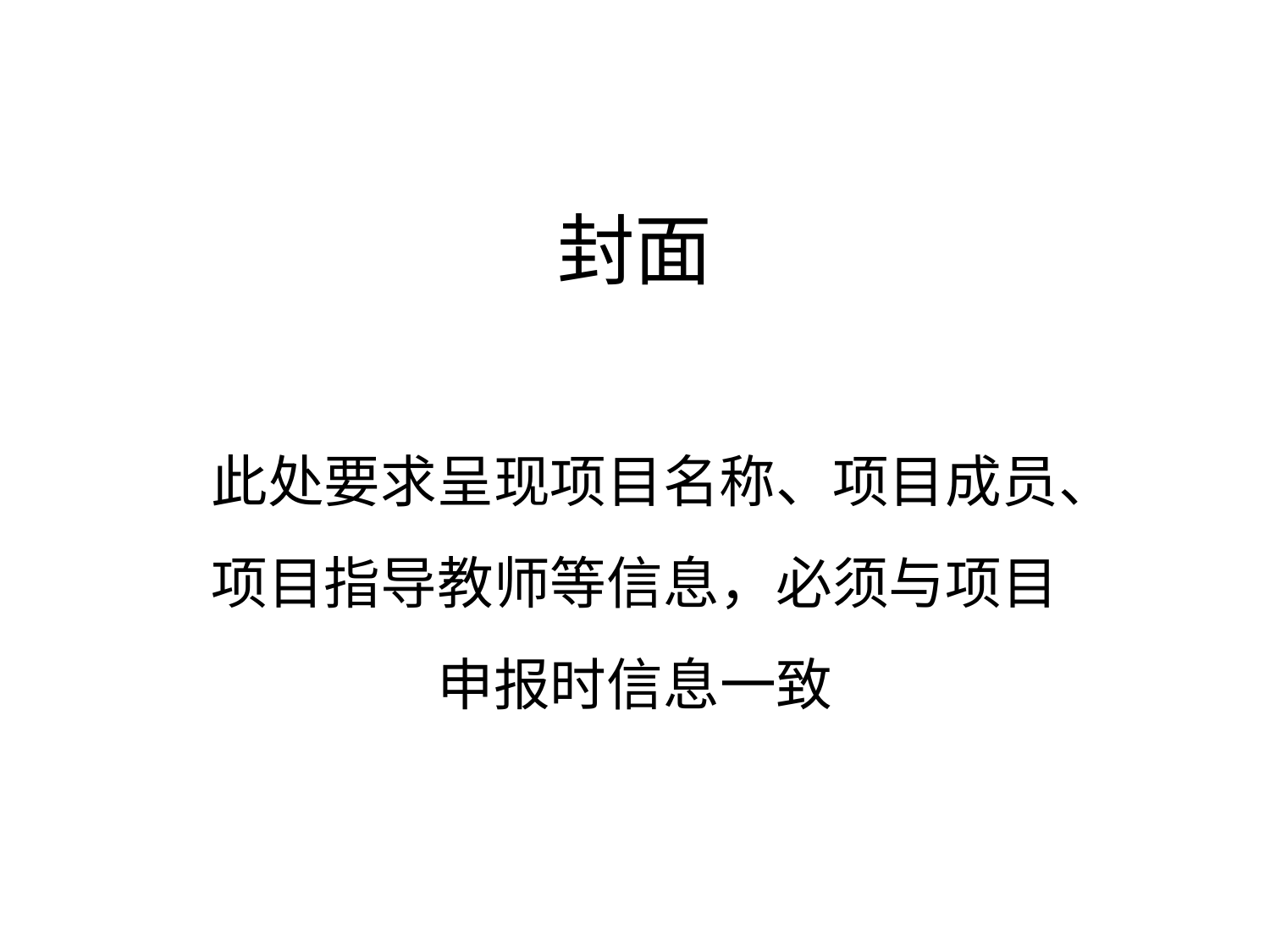

# 封面
此处要求呈现项目名称、项目成员、项目指导教师等信息，必须与项目申报时信息一致